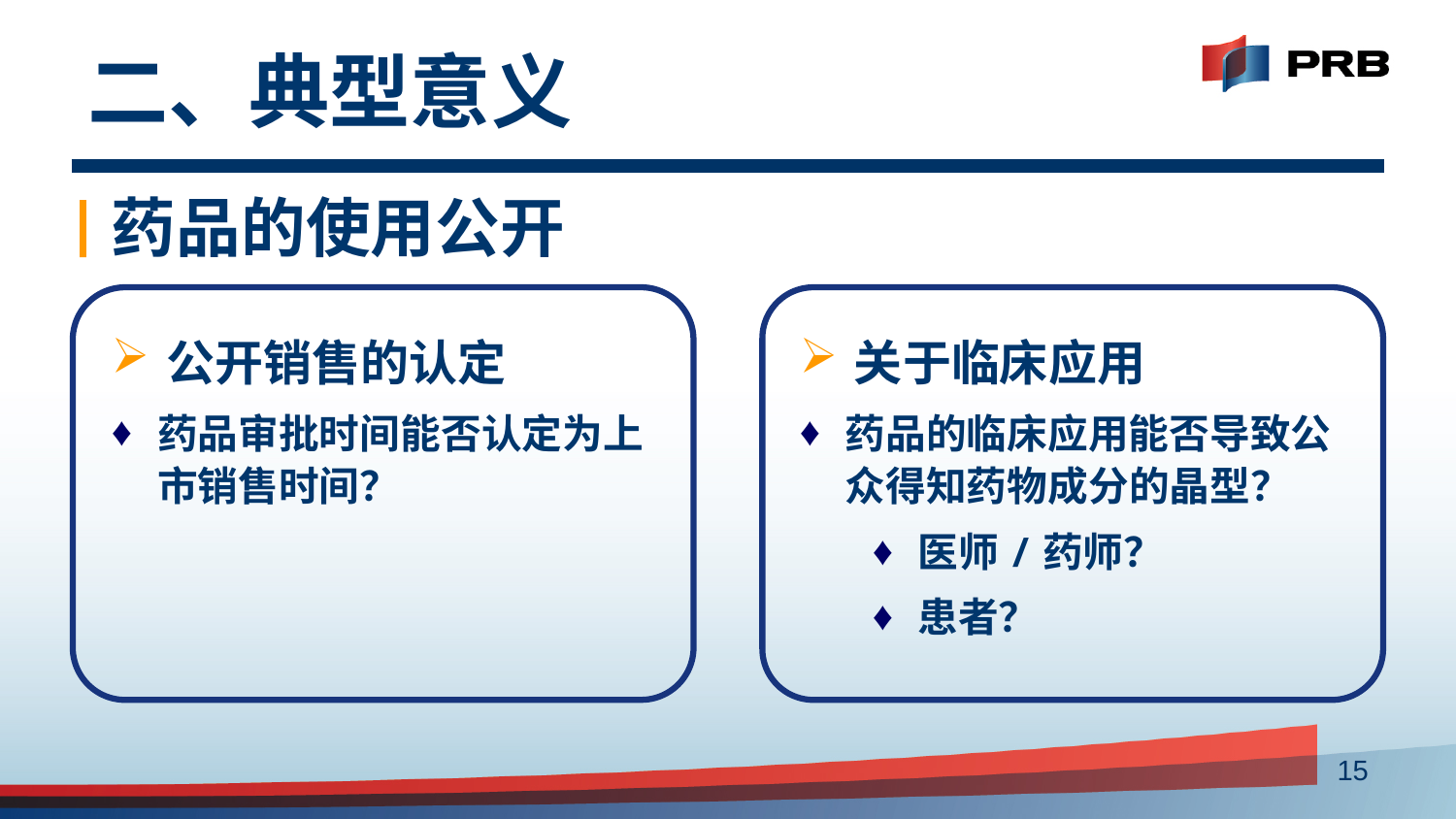

# 二、典型意义
药品的使用公开

公开销售的认定
药品审批时间能否认定为上市销售时间？
关于临床应用
药品的临床应用能否导致公众得知药物成分的晶型？
医师/药师？
患者？
15